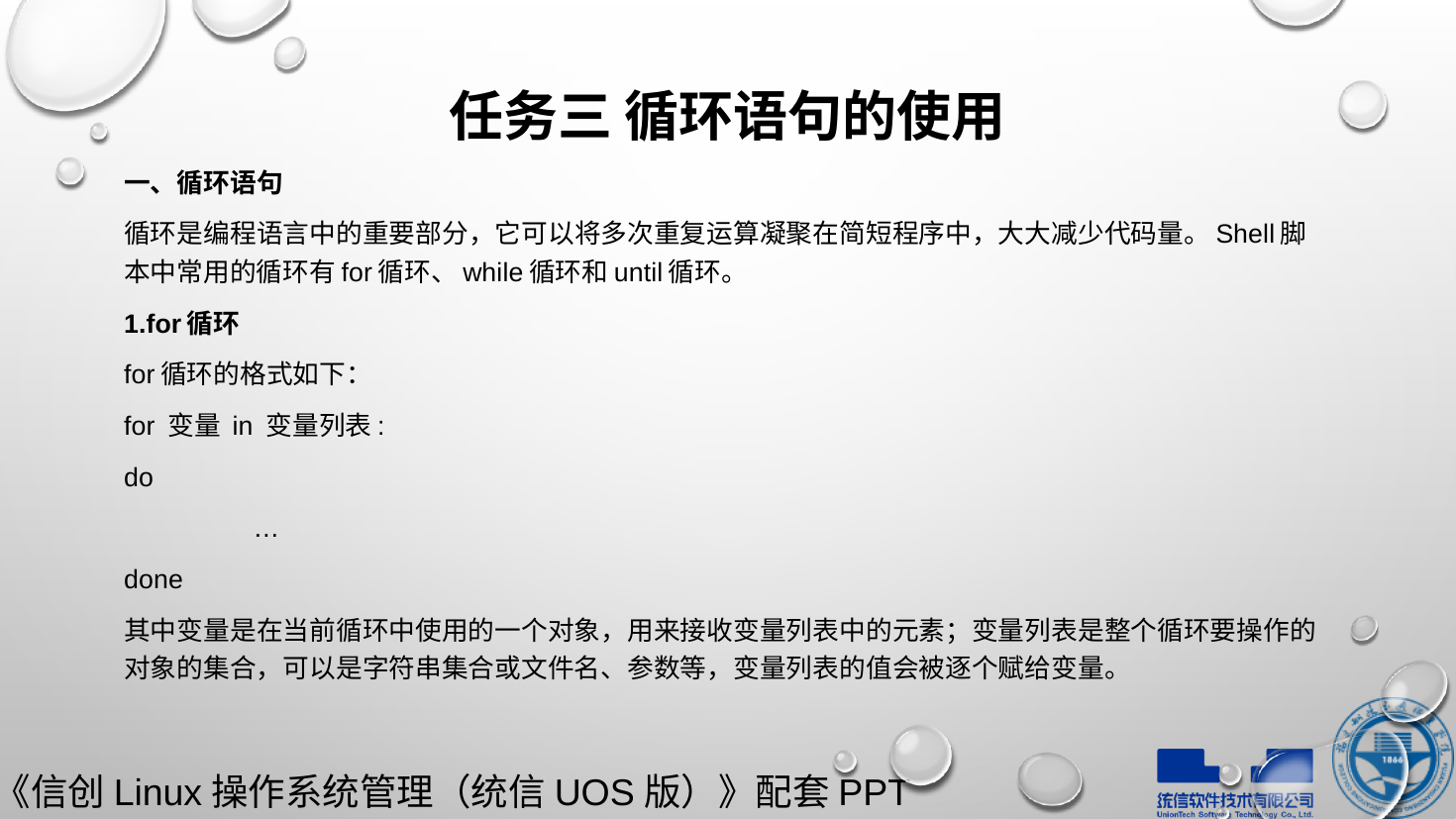

# 任务三 循环语句的使用
一、循环语句
循环是编程语言中的重要部分，它可以将多次重复运算凝聚在简短程序中，大大减少代码量。Shell脚本中常用的循环有for循环、while循环和until循环。
1.for循环
for循环的格式如下：
for 变量 in 变量列表:
do
	…
done
其中变量是在当前循环中使用的一个对象，用来接收变量列表中的元素；变量列表是整个循环要操作的对象的集合，可以是字符串集合或文件名、参数等，变量列表的值会被逐个赋给变量。